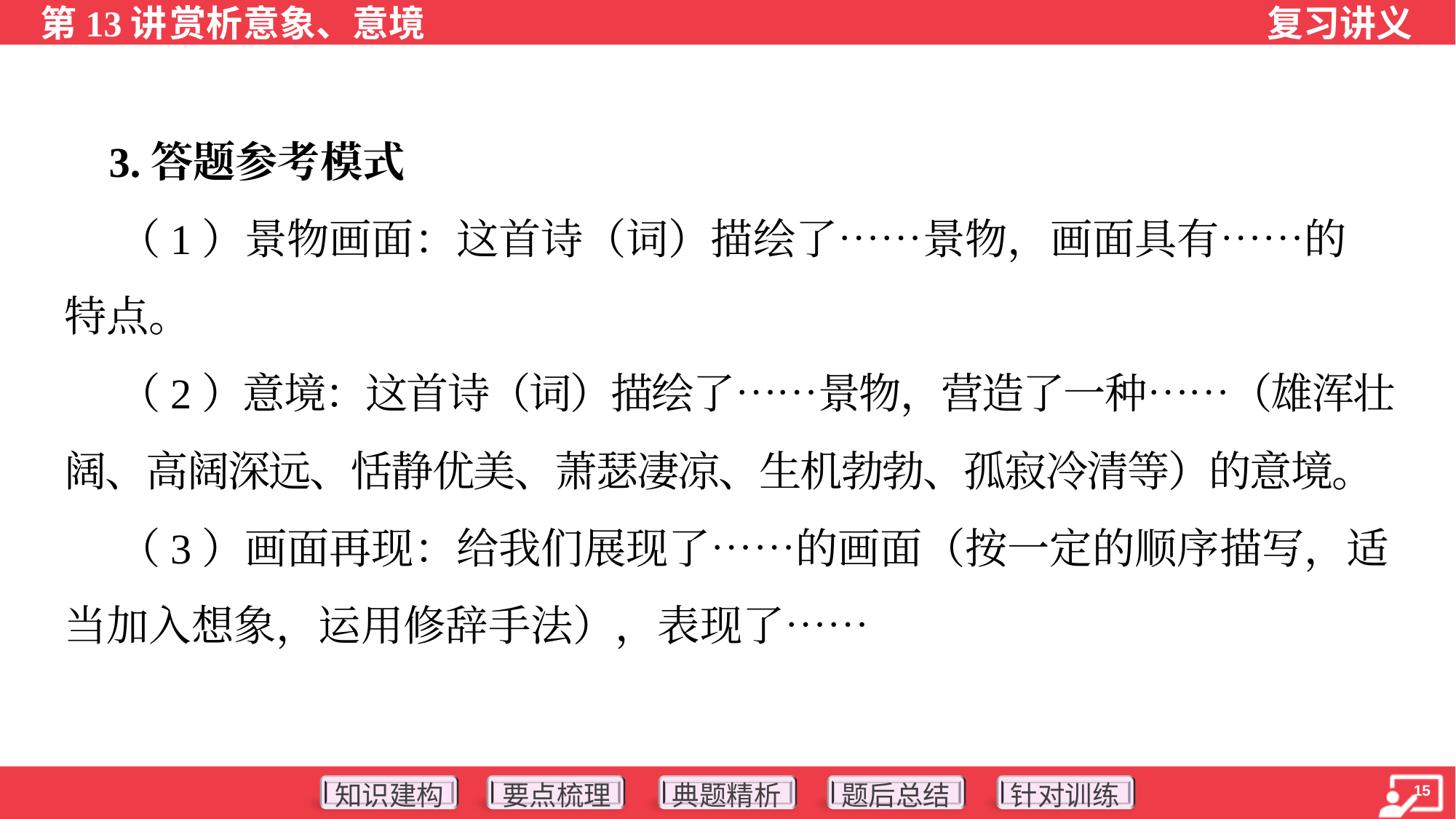

3.答题参考模式
    （1）景物画面：这首诗（词）描绘了……景物，画面具有……的
特点。
    （2）意境：这首诗（词）描绘了……景物，营造了一种……（雄浑壮
阔、高阔深远、恬静优美、萧瑟凄凉、生机勃勃、孤寂冷清等）的意境。
    （3）画面再现：给我们展现了……的画面（按一定的顺序描写，适
当加入想象，运用修辞手法），表现了……